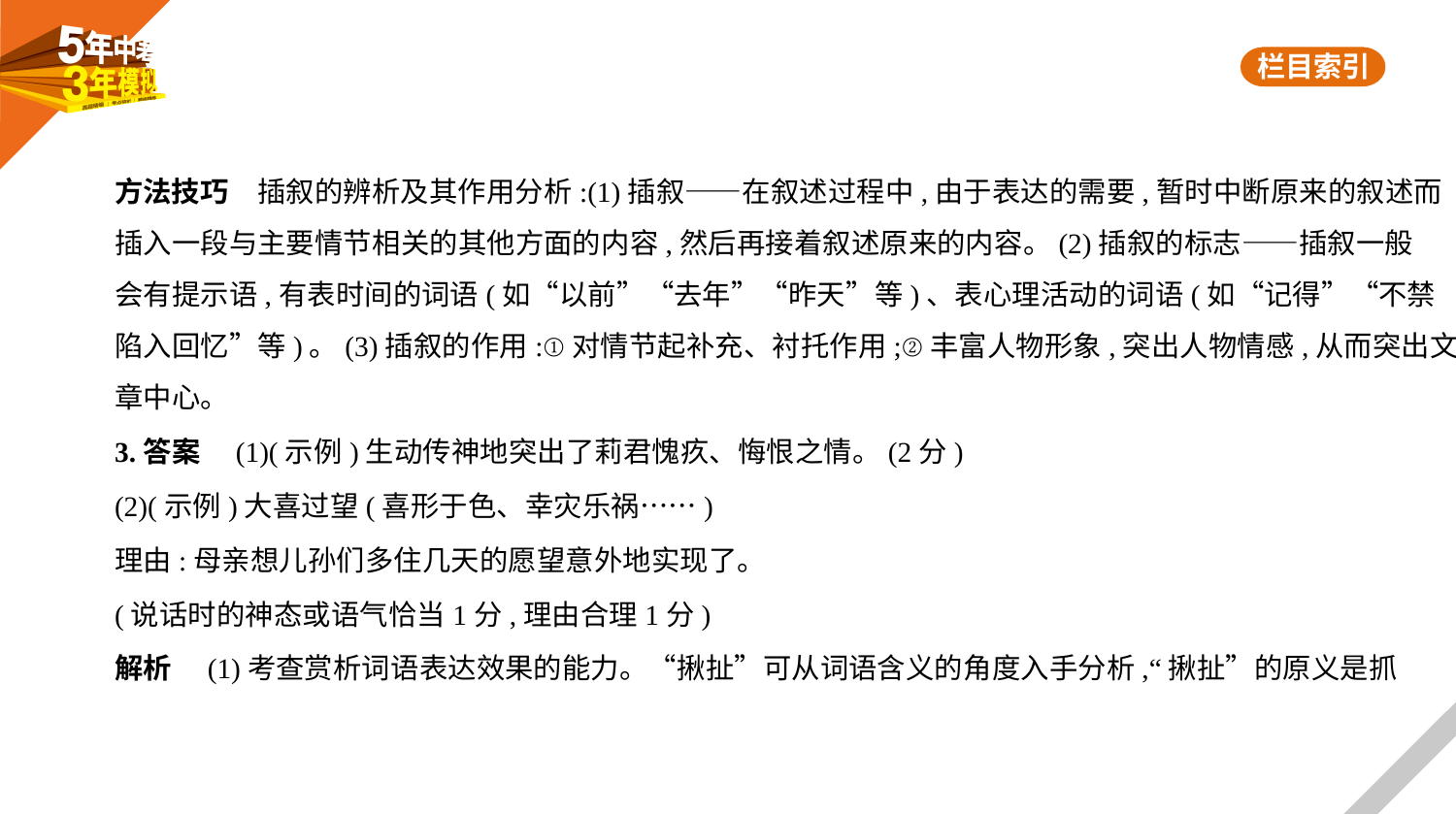

方法技巧　插叙的辨析及其作用分析:(1)插叙——在叙述过程中,由于表达的需要,暂时中断原来的叙述而
插入一段与主要情节相关的其他方面的内容,然后再接着叙述原来的内容。(2)插叙的标志——插叙一般
会有提示语,有表时间的词语(如“以前”“去年”“昨天”等)、表心理活动的词语(如“记得”“不禁
陷入回忆”等)。(3)插叙的作用:①对情节起补充、衬托作用;②丰富人物形象,突出人物情感,从而突出文
章中心。
3.答案　(1)(示例)生动传神地突出了莉君愧疚、悔恨之情。(2分)
(2)(示例)大喜过望(喜形于色、幸灾乐祸……)
理由:母亲想儿孙们多住几天的愿望意外地实现了。
(说话时的神态或语气恰当1分,理由合理1分)
解析　(1)考查赏析词语表达效果的能力。“揪扯”可从词语含义的角度入手分析,“揪扯”的原义是抓